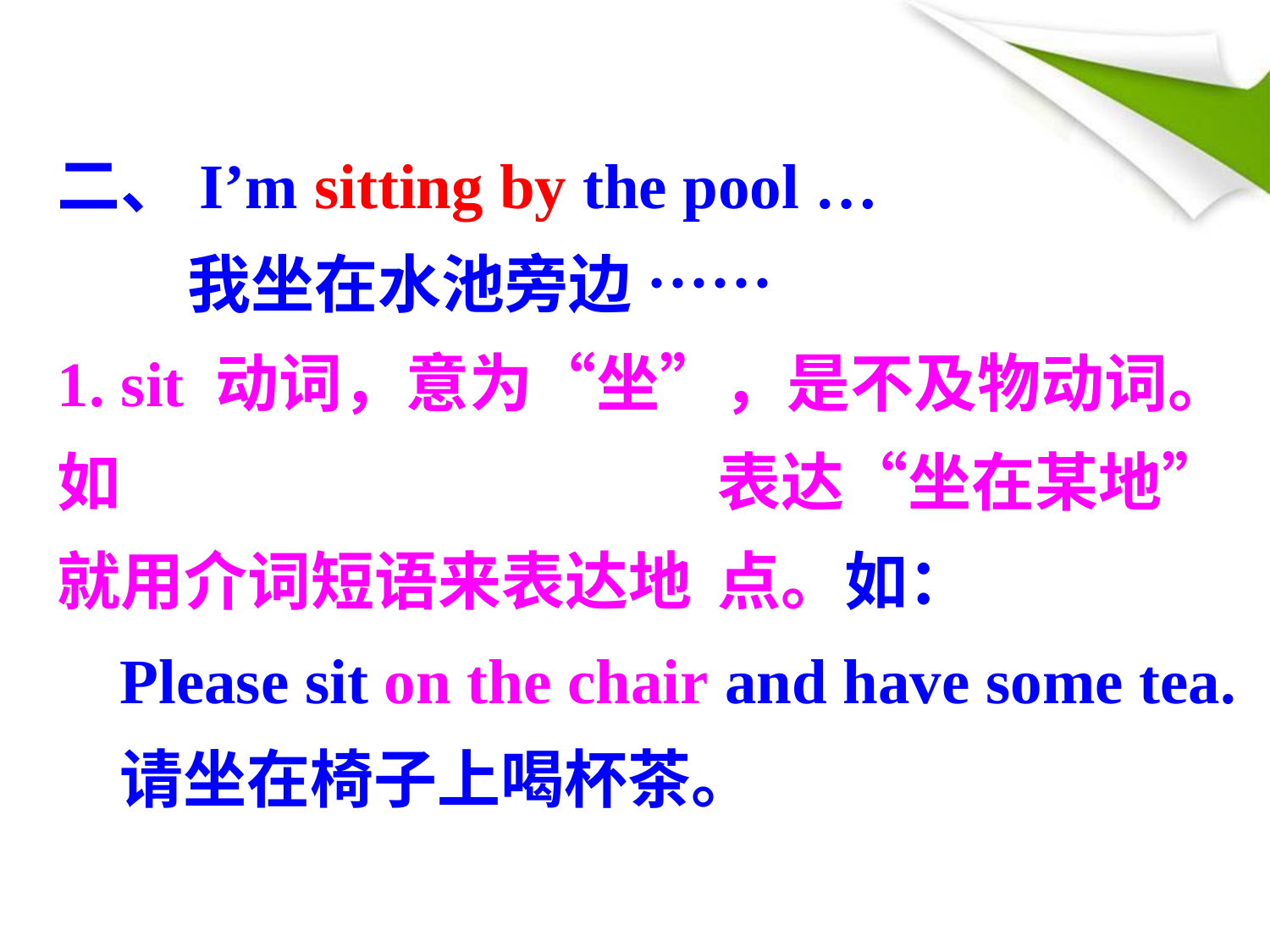

二、I’m sitting by the pool …
        我坐在水池旁边 ……
1. sit 动词，意为“坐”，是不及物动词。如	表达“坐在某地”就用介词短语来表达地	点。如：
	Please sit on the chair and have some tea.
	请坐在椅子上喝杯茶。